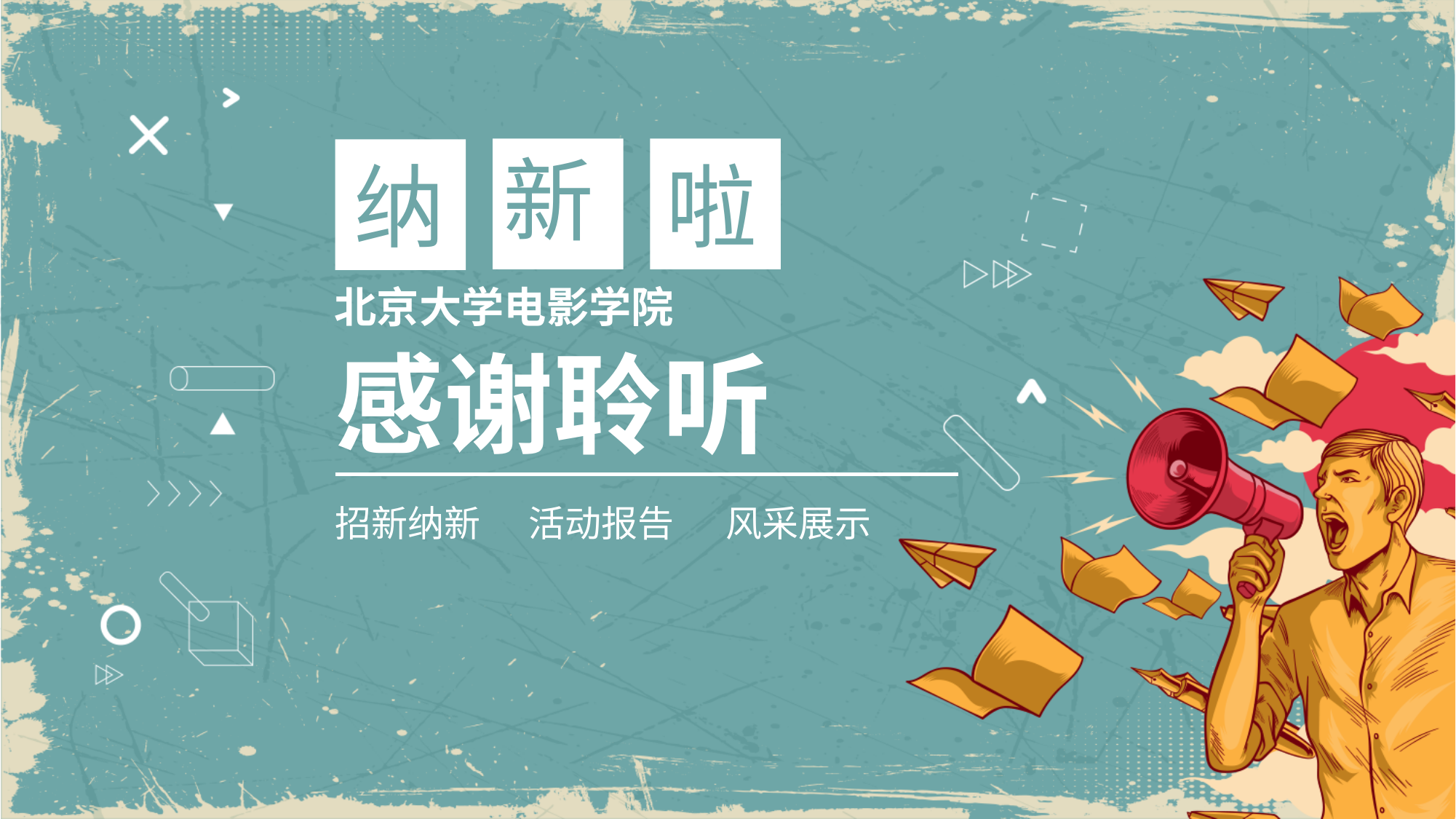

新

纳
啦
北京大学电影学院
感谢聆听
招新纳新
活动报告
风采展示